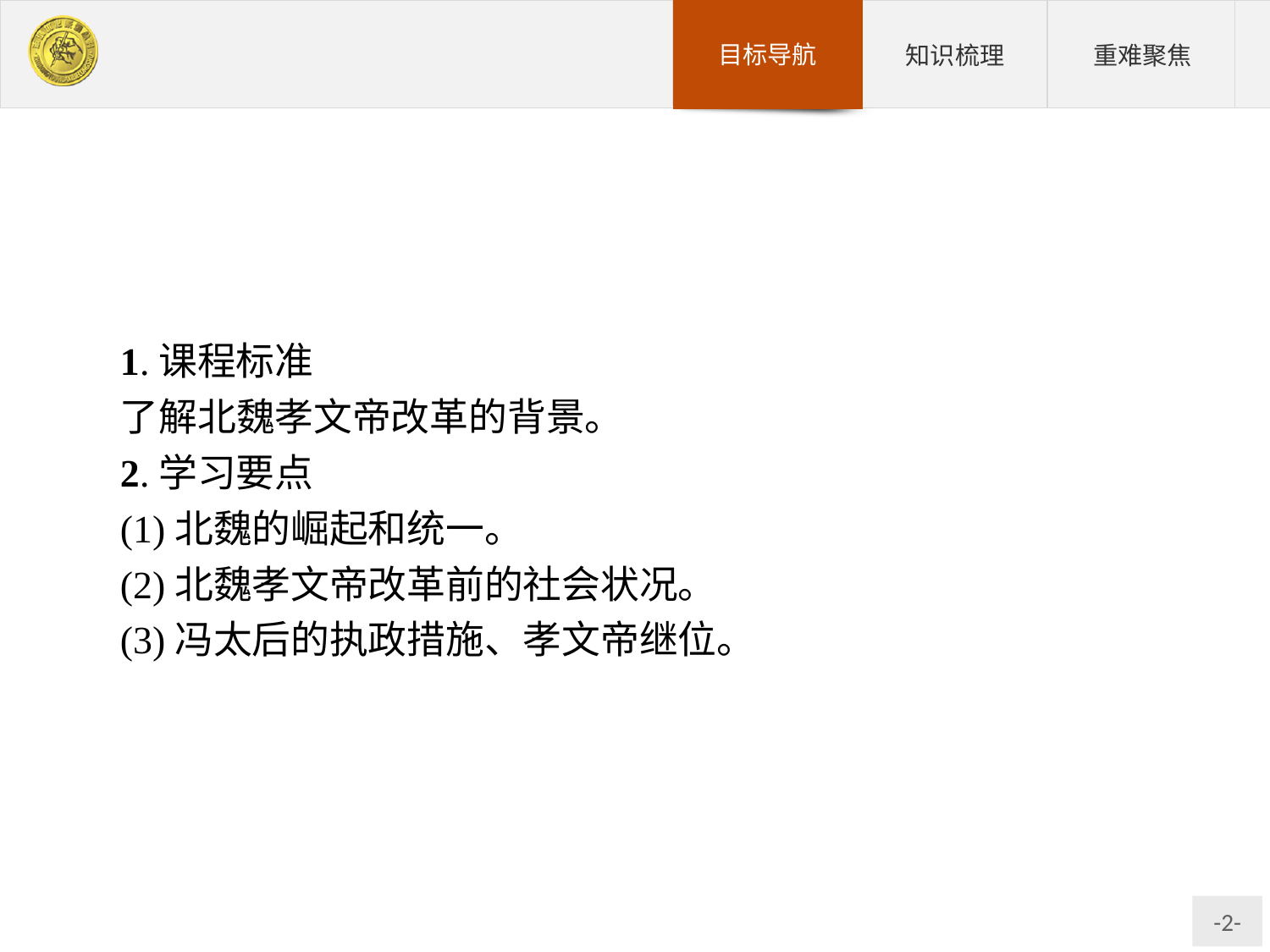

1.课程标准
了解北魏孝文帝改革的背景。
2.学习要点
(1)北魏的崛起和统一。
(2)北魏孝文帝改革前的社会状况。
(3)冯太后的执政措施、孝文帝继位。